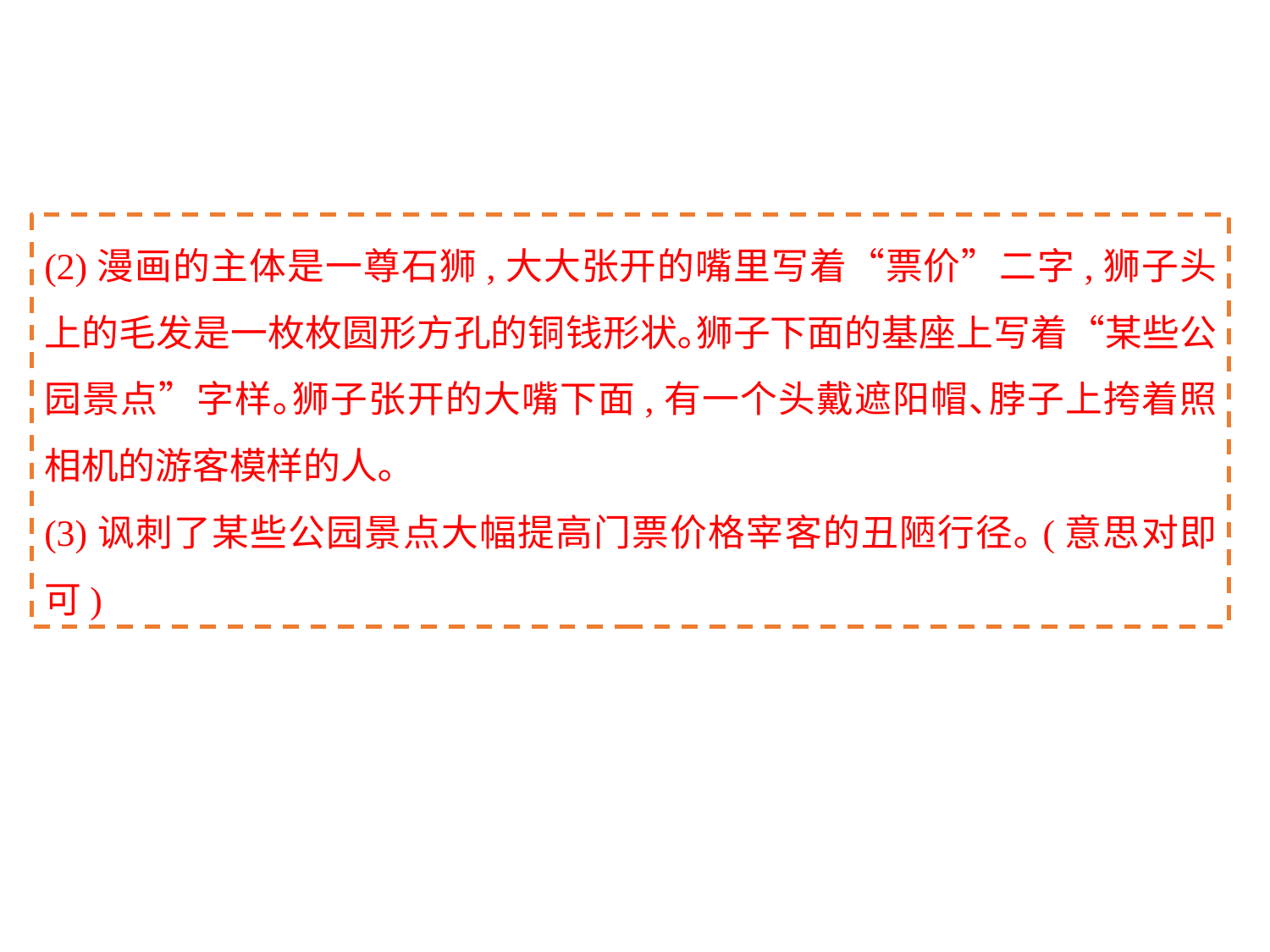

(2)漫画的主体是一尊石狮,大大张开的嘴里写着“票价”二字,狮子头上的毛发是一枚枚圆形方孔的铜钱形状｡狮子下面的基座上写着“某些公园景点”字样｡狮子张开的大嘴下面,有一个头戴遮阳帽､脖子上挎着照相机的游客模样的人｡
(3)讽刺了某些公园景点大幅提高门票价格宰客的丑陋行径｡(意思对即可)